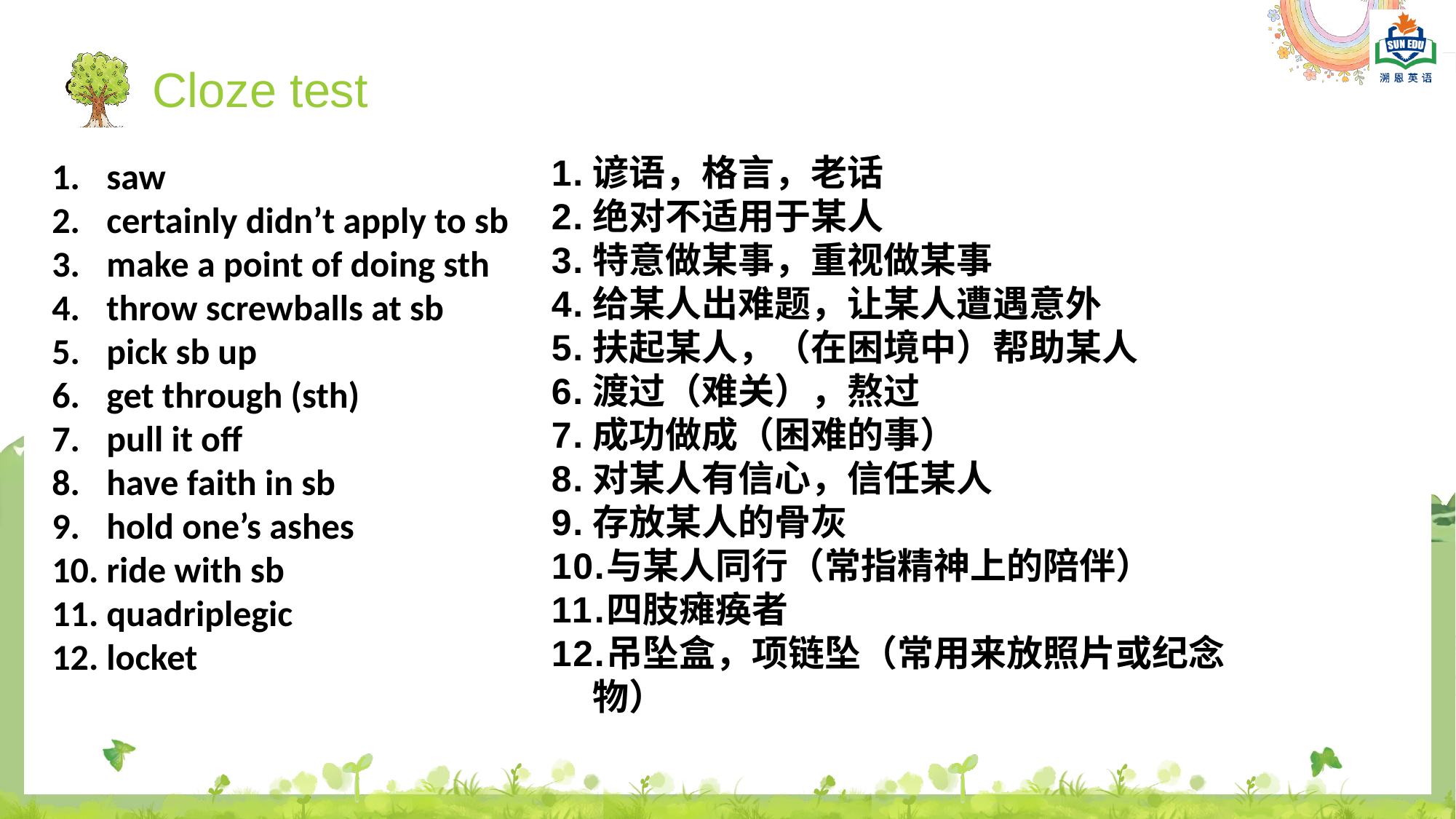

Cloze test
谚语，格言，老话
绝对不适用于某人
特意做某事，重视做某事
给某人出难题，让某人遭遇意外
扶起某人，（在困境中）帮助某人
渡过（难关），熬过
成功做成（困难的事）
对某人有信心，信任某人
存放某人的骨灰
与某人同行（常指精神上的陪伴）
四肢瘫痪者
吊坠盒，项链坠（常用来放照片或纪念物）
saw
certainly didn’t apply to sb
make a point of doing sth
throw screwballs at sb
pick sb up
get through (sth)
pull it off
have faith in sb
hold one’s ashes
ride with sb
quadriplegic
locket